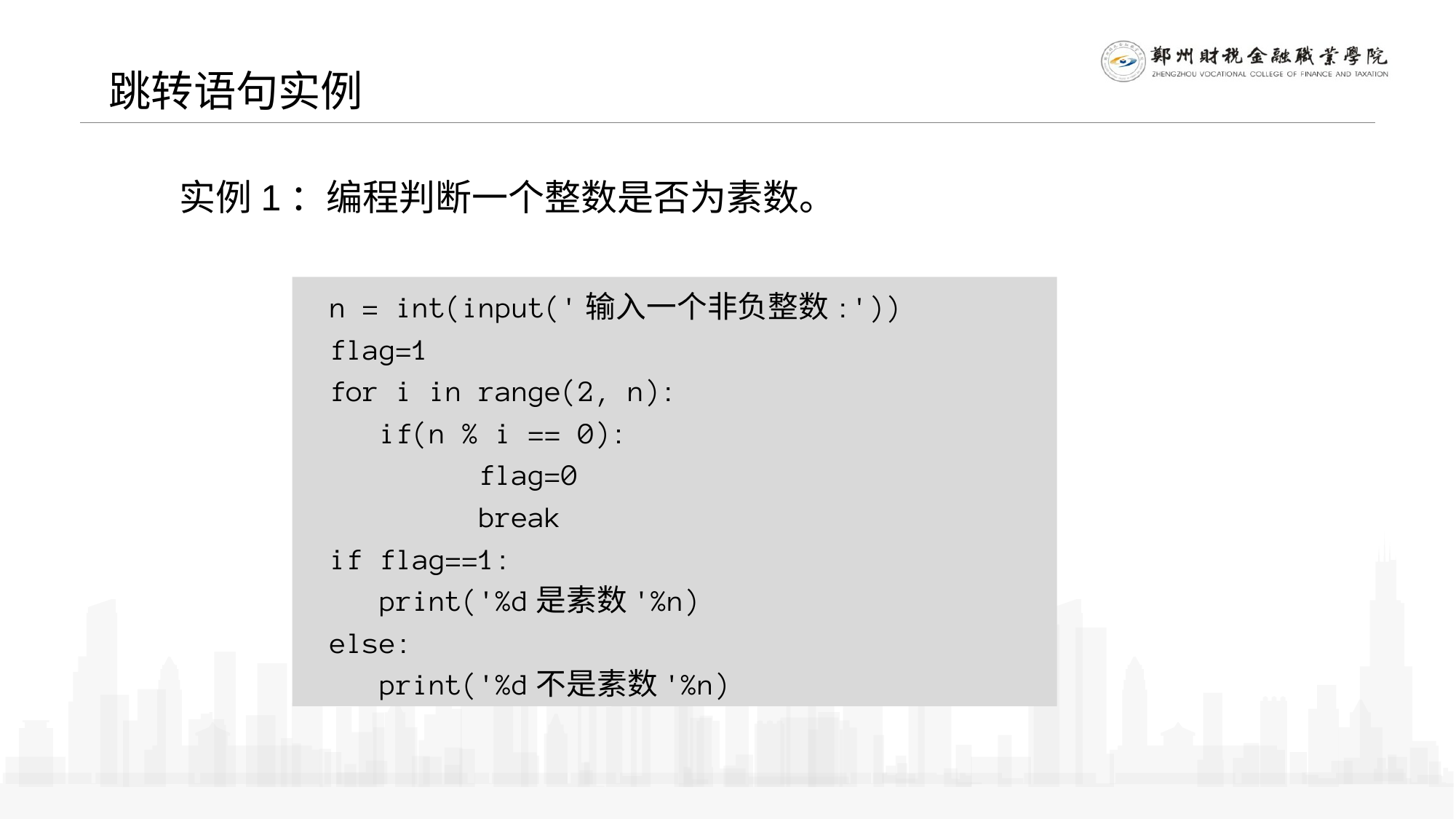

跳转语句实例
     实例1：编程判断一个整数是否为素数。
n = int(input('输入一个非负整数:'))
flag=1
for i in range(2, n):
   if(n % i == 0):
         flag=0
         break
if flag==1:
   print('%d是素数'%n)
else:
   print('%d不是素数'%n)